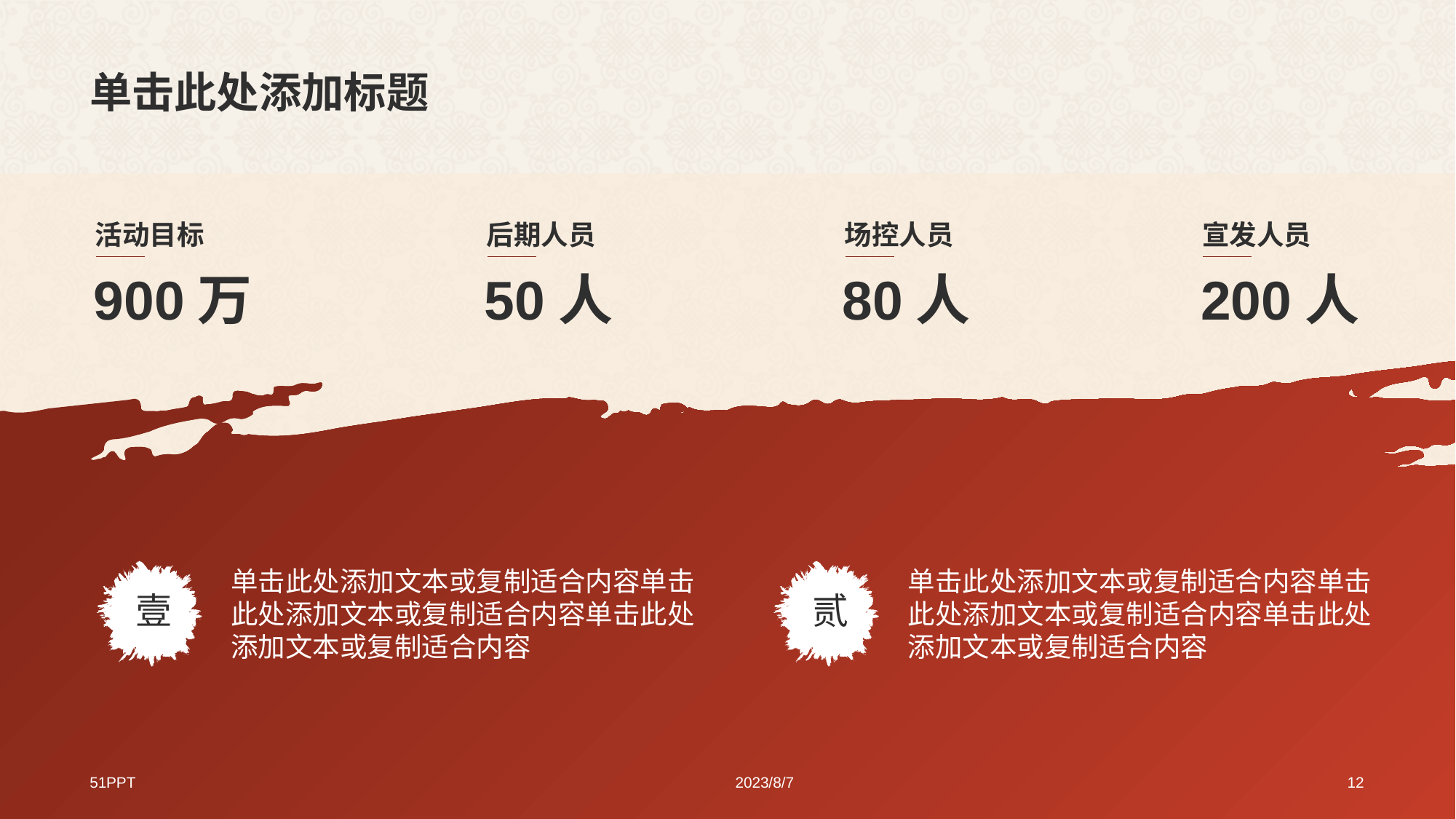

# 单击此处添加标题

活动目标
900万
后期人员
50人
场控人员
80人
宣发人员
200人
单击此处添加文本或复制适合内容单击此处添加文本或复制适合内容单击此处添加文本或复制适合内容

壹
单击此处添加文本或复制适合内容单击此处添加文本或复制适合内容单击此处添加文本或复制适合内容

贰
51PPT
2023/8/7
12